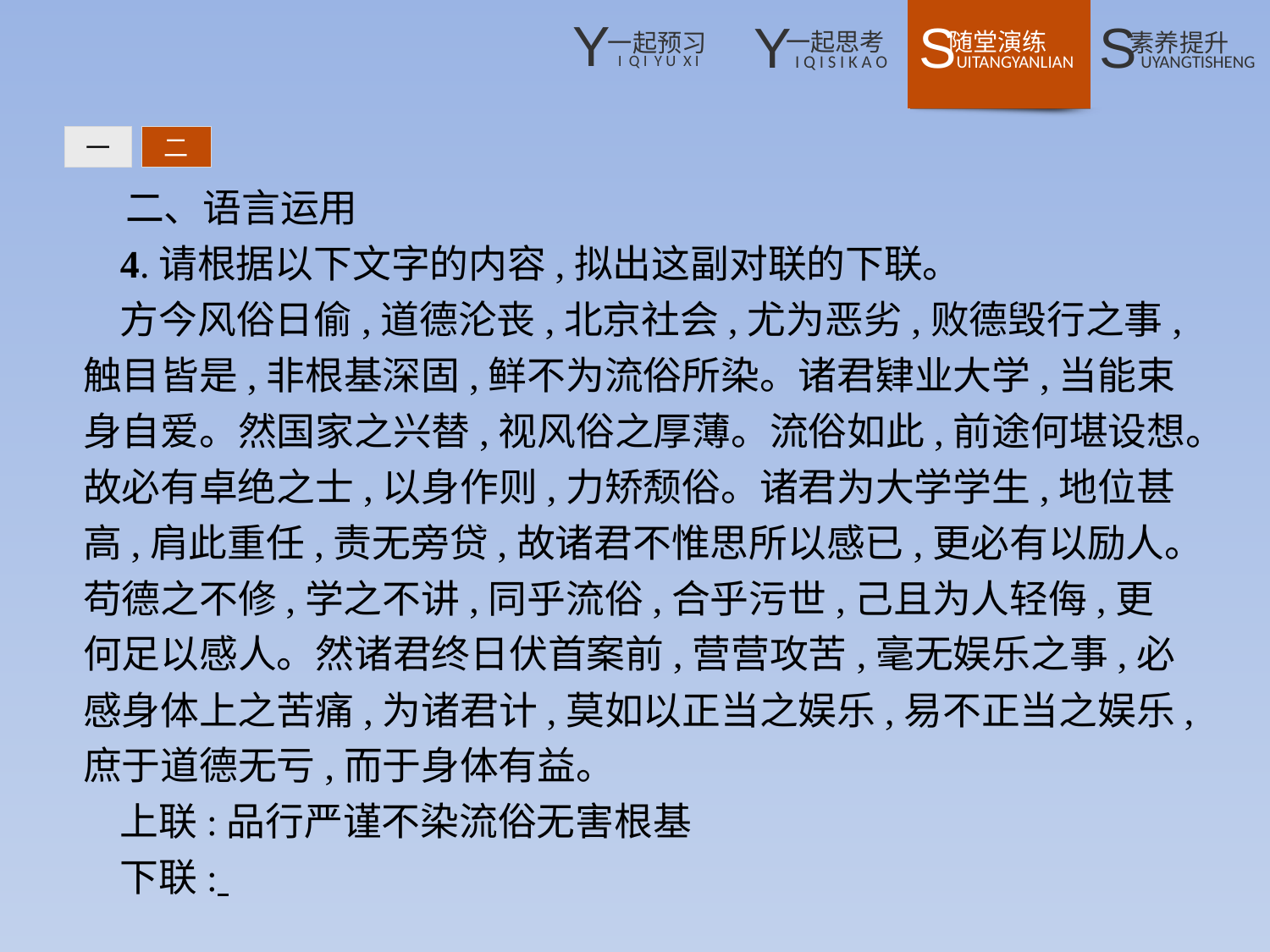

一
二
二、语言运用
4.请根据以下文字的内容,拟出这副对联的下联。
方今风俗日偷,道德沦丧,北京社会,尤为恶劣,败德毁行之事,触目皆是,非根基深固,鲜不为流俗所染。诸君肄业大学,当能束身自爱。然国家之兴替,视风俗之厚薄。流俗如此,前途何堪设想。故必有卓绝之士,以身作则,力矫颓俗。诸君为大学学生,地位甚高,肩此重任,责无旁贷,故诸君不惟思所以感已,更必有以励人。苟德之不修,学之不讲,同乎流俗,合乎污世,己且为人轻侮,更何足以感人。然诸君终日伏首案前,营营攻苦,毫无娱乐之事,必感身体上之苦痛,为诸君计,莫如以正当之娱乐,易不正当之娱乐,庶于道德无亏,而于身体有益。
上联:品行严谨不染流俗无害根基
下联: